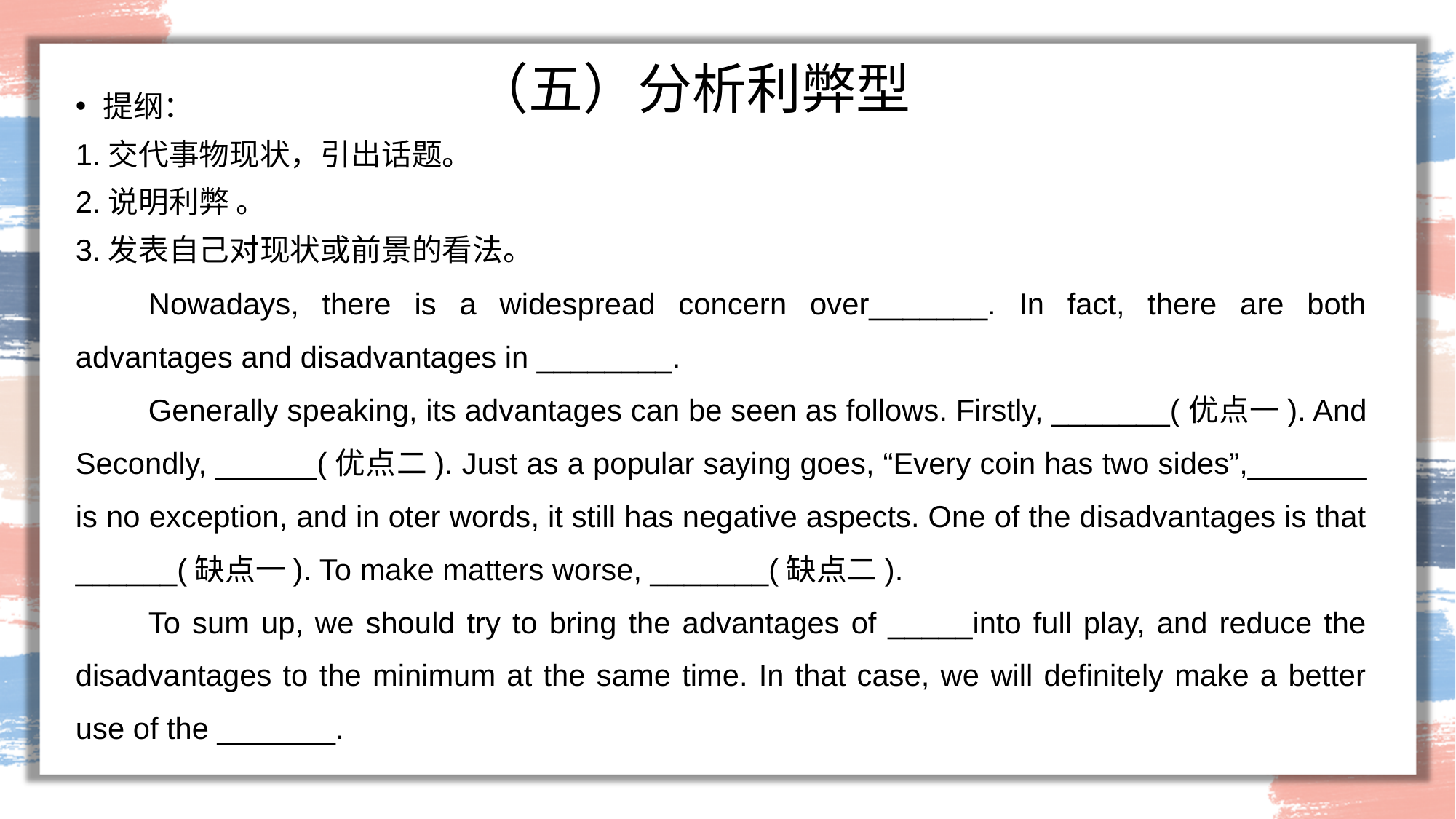

# （五）分析利弊型
提纲：
1.交代事物现状，引出话题。
2.说明利弊 。
3.发表自己对现状或前景的看法。
Nowadays, there is a widespread concern over_______. In fact, there are both advantages and disadvantages in ________.
Generally speaking, its advantages can be seen as follows. Firstly, _______(优点一). And Secondly, ______(优点二). Just as a popular saying goes, “Every coin has two sides”,_______ is no exception, and in oter words, it still has negative aspects. One of the disadvantages is that ______(缺点一). To make matters worse, _______(缺点二).
To sum up, we should try to bring the advantages of _____into full play, and reduce the disadvantages to the minimum at the same time. In that case, we will definitely make a better use of the _______.